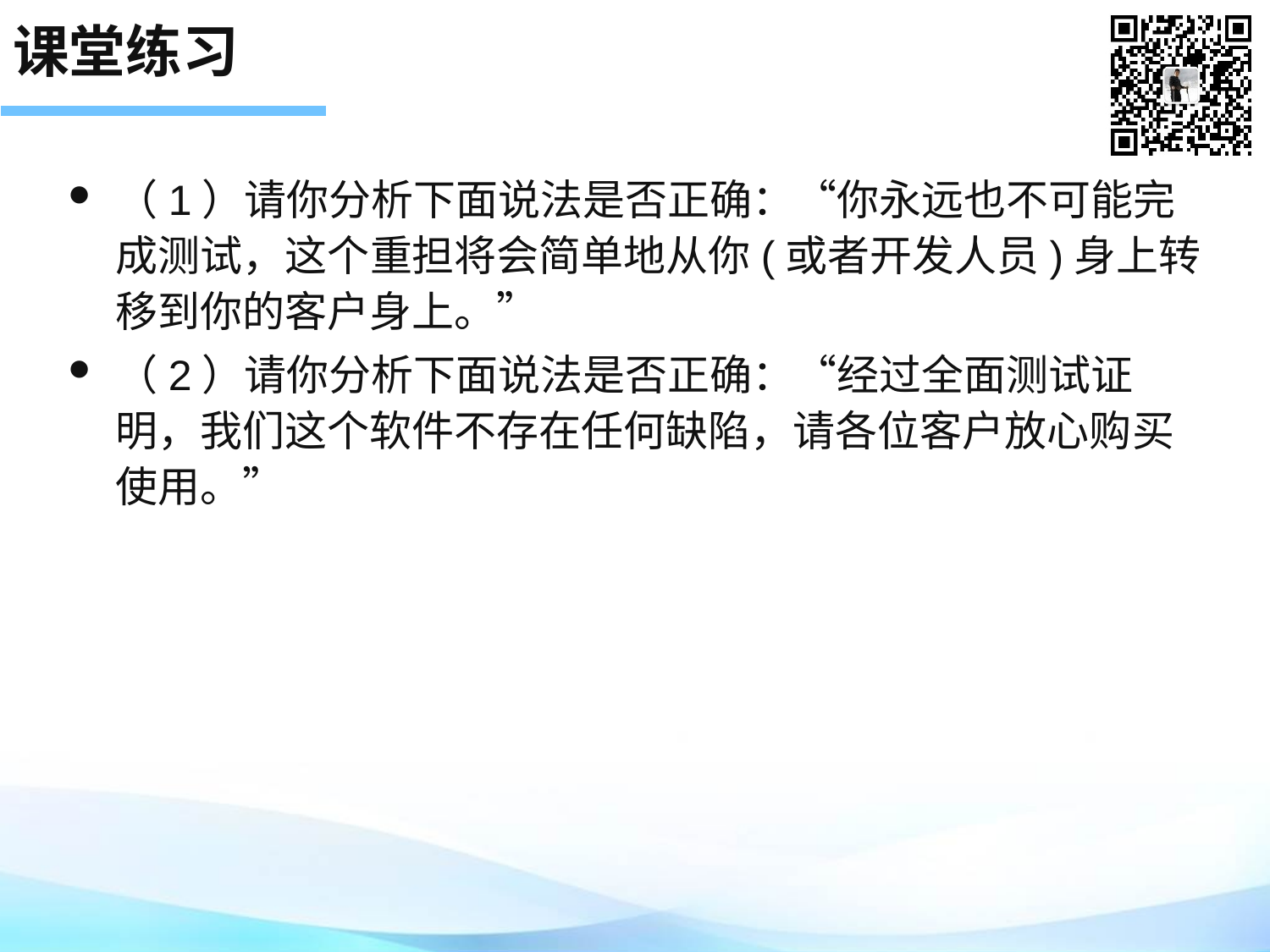

# 课堂练习
（1）请你分析下面说法是否正确：“你永远也不可能完成测试，这个重担将会简单地从你(或者开发人员)身上转移到你的客户身上。”
（2）请你分析下面说法是否正确：“经过全面测试证明，我们这个软件不存在任何缺陷，请各位客户放心购买使用。”